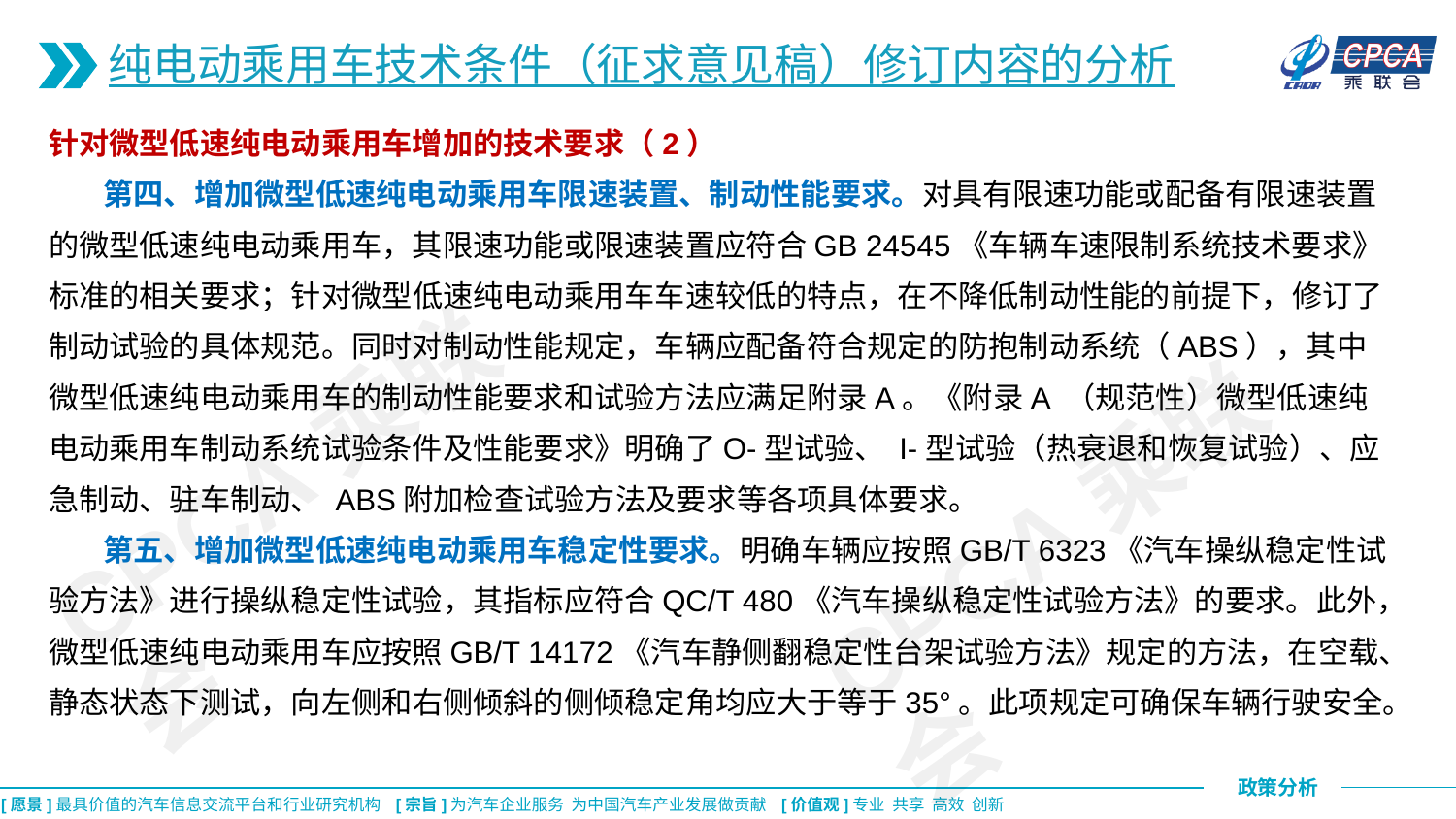

纯电动乘用车技术条件（征求意见稿）修订内容的分析
针对微型低速纯电动乘用车增加的技术要求（2）
       第四、增加微型低速纯电动乘用车限速装置、制动性能要求。对具有限速功能或配备有限速装置的微型低速纯电动乘用车，其限速功能或限速装置应符合GB 24545《车辆车速限制系统技术要求》标准的相关要求；针对微型低速纯电动乘用车车速较低的特点，在不降低制动性能的前提下，修订了制动试验的具体规范。同时对制动性能规定，车辆应配备符合规定的防抱制动系统（ABS），其中微型低速纯电动乘用车的制动性能要求和试验方法应满足附录A。《附录A （规范性）微型低速纯电动乘用车制动系统试验条件及性能要求》明确了O-型试验、 I-型试验（热衰退和恢复试验）、应急制动、驻车制动、 ABS附加检查试验方法及要求等各项具体要求。
       第五、增加微型低速纯电动乘用车稳定性要求。明确车辆应按照GB/T 6323《汽车操纵稳定性试验方法》进行操纵稳定性试验，其指标应符合QC/T 480《汽车操纵稳定性试验方法》的要求。此外，微型低速纯电动乘用车应按照GB/T 14172《汽车静侧翻稳定性台架试验方法》规定的方法，在空载、静态状态下测试，向左侧和右侧倾斜的侧倾稳定角均应大于等于35°。此项规定可确保车辆行驶安全。
CPCA乘联会
CPCA乘联会